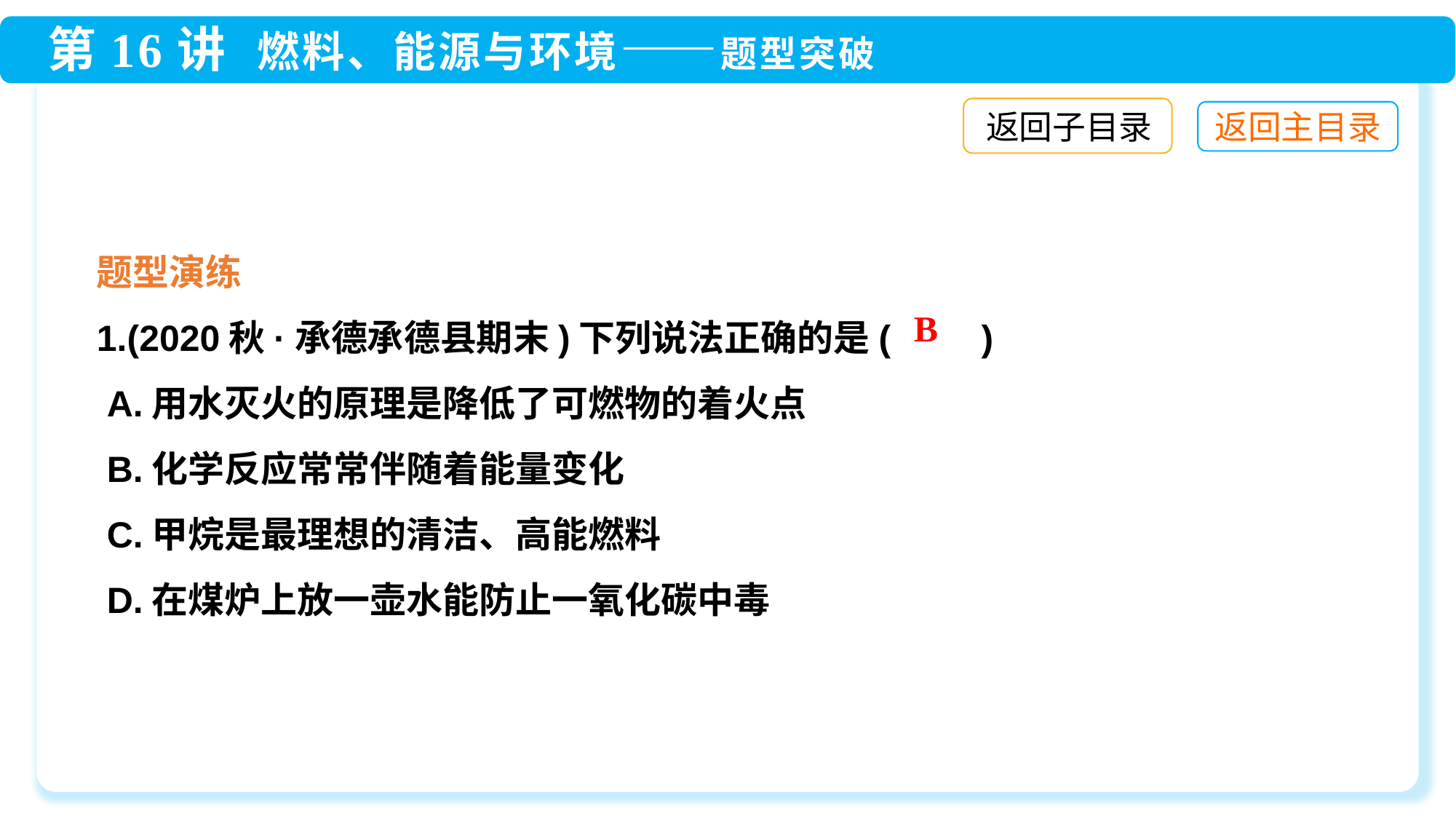

返回子目录
题型演练
1.(2020秋·承德承德县期末)下列说法正确的是(　　)
 A.用水灭火的原理是降低了可燃物的着火点
 B.化学反应常常伴随着能量变化
 C.甲烷是最理想的清洁、高能燃料
 D.在煤炉上放一壶水能防止一氧化碳中毒
B